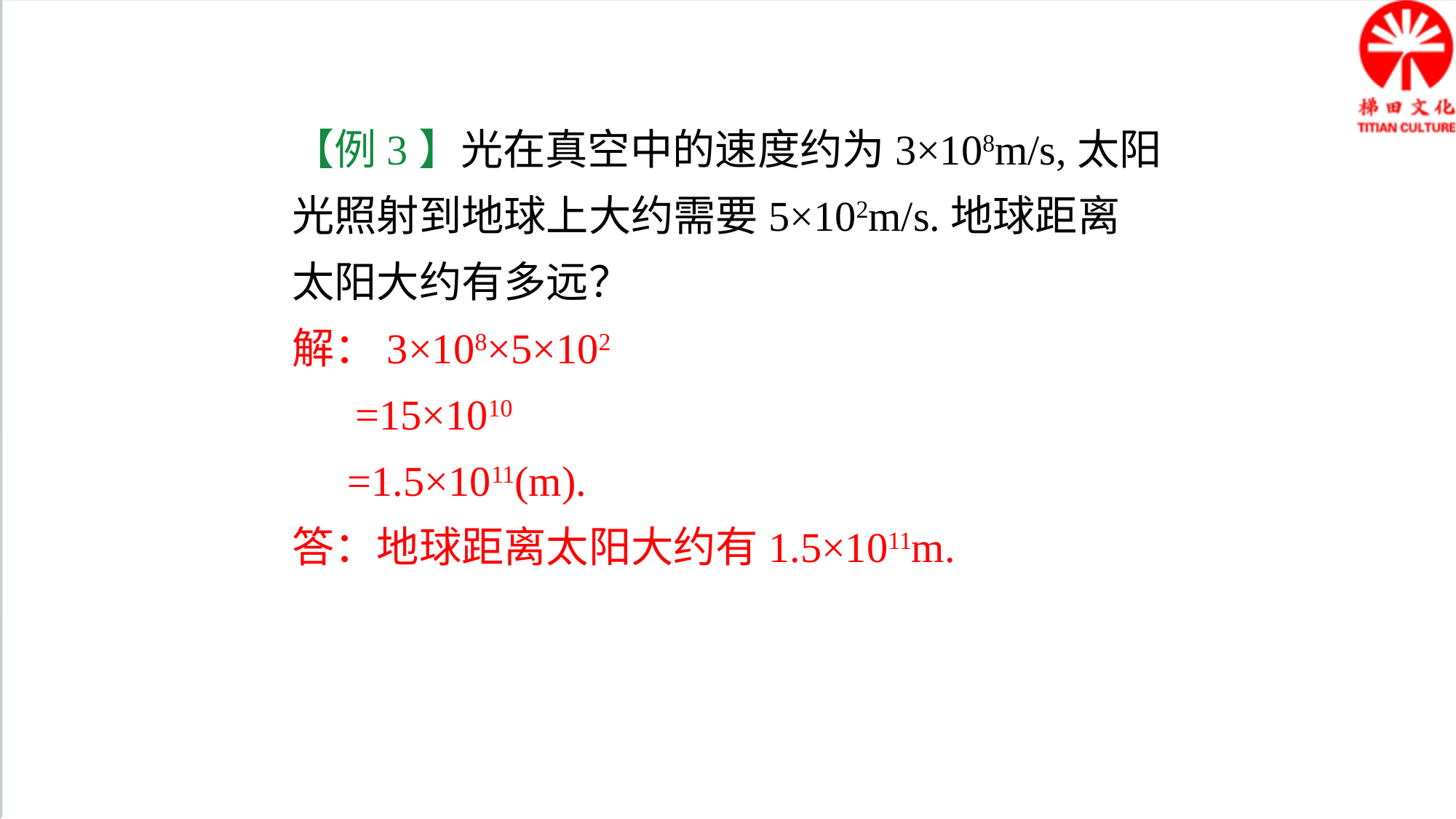

【例3】光在真空中的速度约为3×108m/s,太阳
光照射到地球上大约需要5×102m/s.地球距离
太阳大约有多远？
解：3×108×5×102
      =15×1010
         =1.5×1011(m).
答：地球距离太阳大约有1.5×1011m.